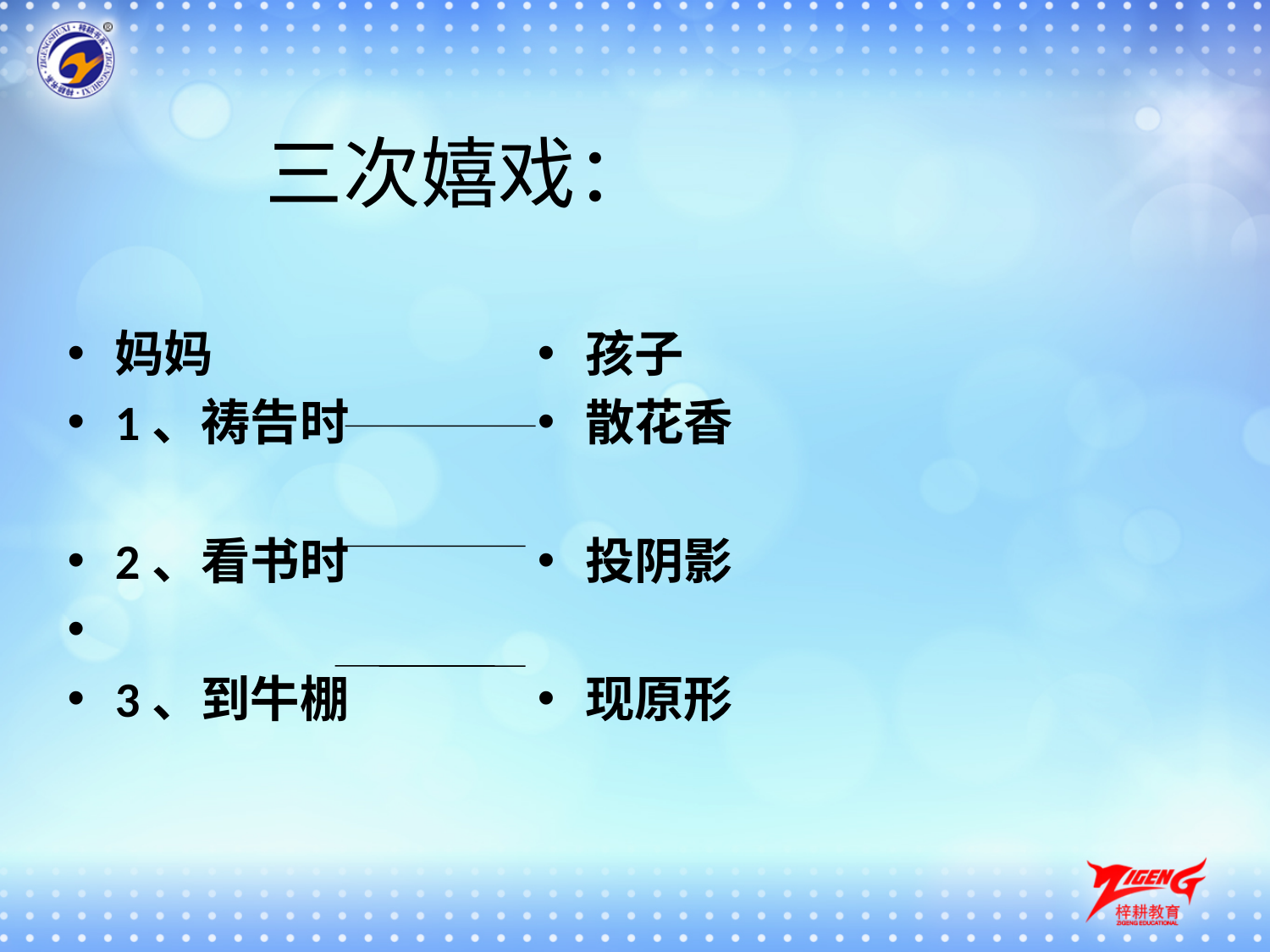

# 三次嬉戏：
妈妈
1、祷告时

2、看书时

3、到牛棚
孩子
散花香

投阴影

现原形